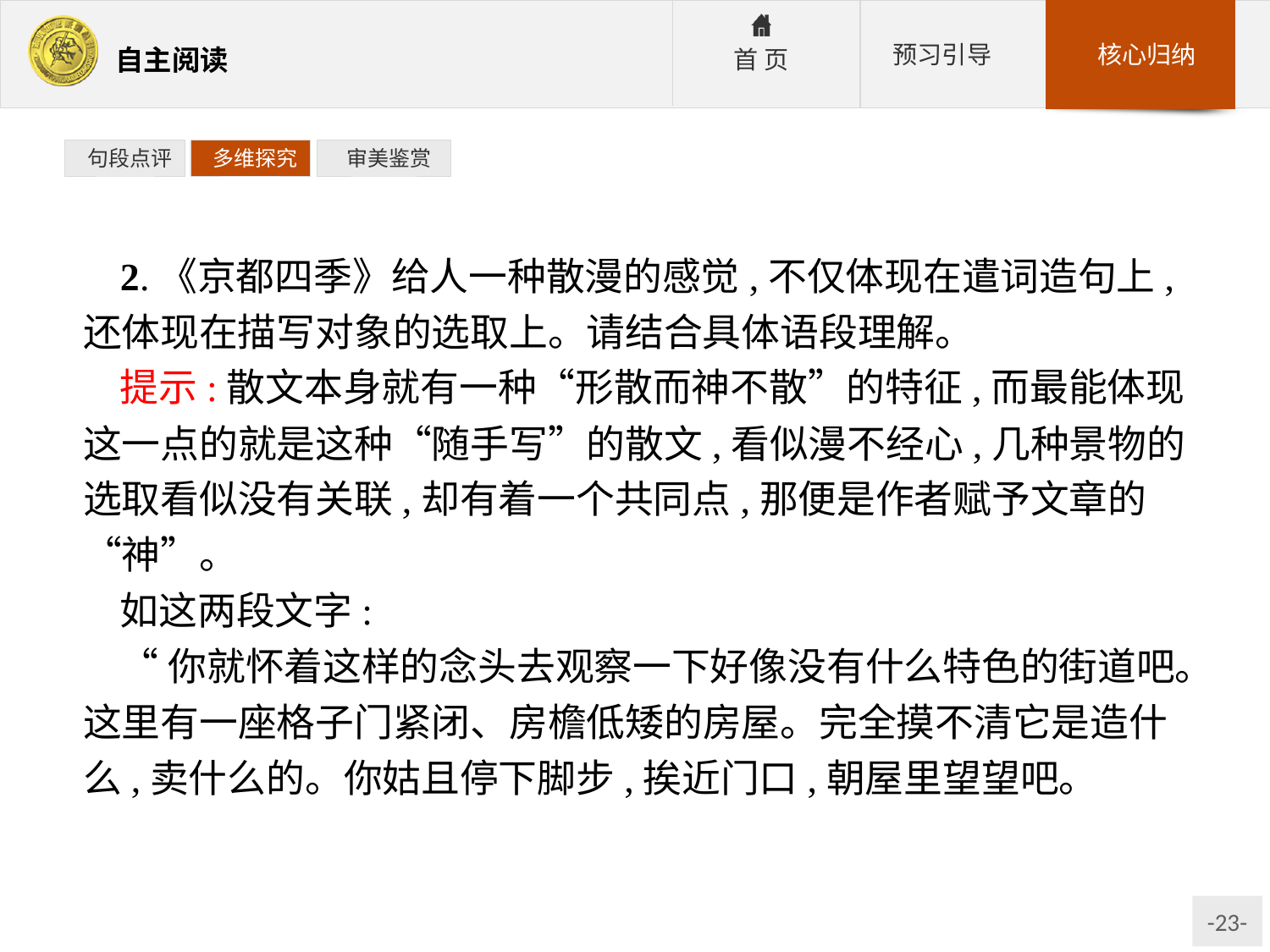

句段点评
 多维探究
 审美鉴赏
2.《京都四季》给人一种散漫的感觉,不仅体现在遣词造句上,还体现在描写对象的选取上。请结合具体语段理解。
提示:散文本身就有一种“形散而神不散”的特征,而最能体现这一点的就是这种“随手写”的散文,看似漫不经心,几种景物的选取看似没有关联,却有着一个共同点,那便是作者赋予文章的“神”。
如这两段文字:
“你就怀着这样的念头去观察一下好像没有什么特色的街道吧。这里有一座格子门紧闭、房檐低矮的房屋。完全摸不清它是造什么,卖什么的。你姑且停下脚步,挨近门口,朝屋里望望吧。